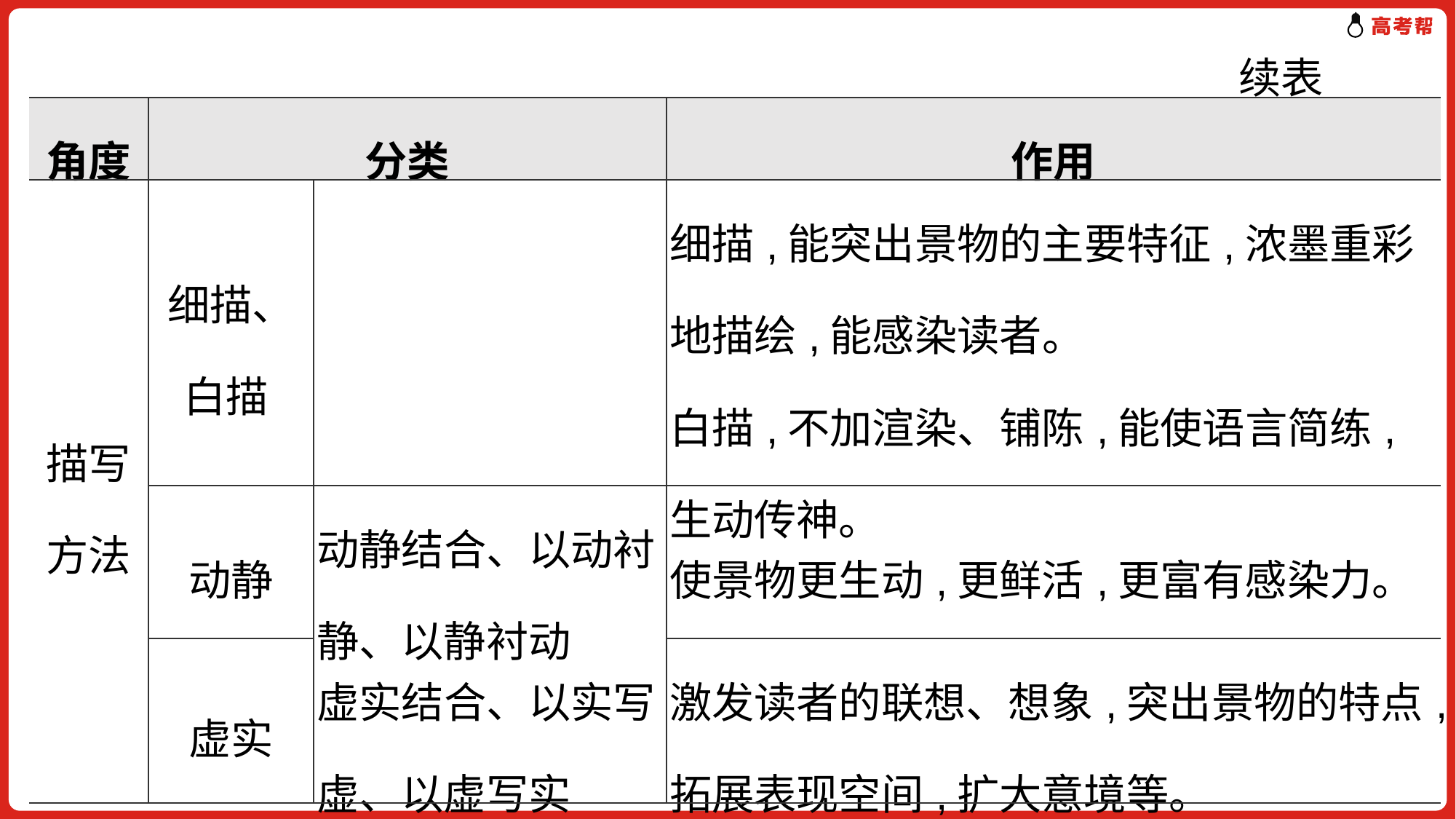

续表
| 角度 | 分类 |  | 作用 |
| --- | --- | --- | --- |
| 描写方法 | 细描、 白描 |  | 细描,能突出景物的主要特征,浓墨重彩地描绘,能感染读者。 白描,不加渲染、铺陈,能使语言简练,生动传神。 |
|  | 动静 | 动静结合、以动衬静、以静衬动 | 使景物更生动,更鲜活,更富有感染力。 |
|  |  | 虚实结合、以实写虚、以虚写实 |  |
|  | 虚实 |  | 激发读者的联想、想象,突出景物的特点,拓展表现空间,扩大意境等。 |